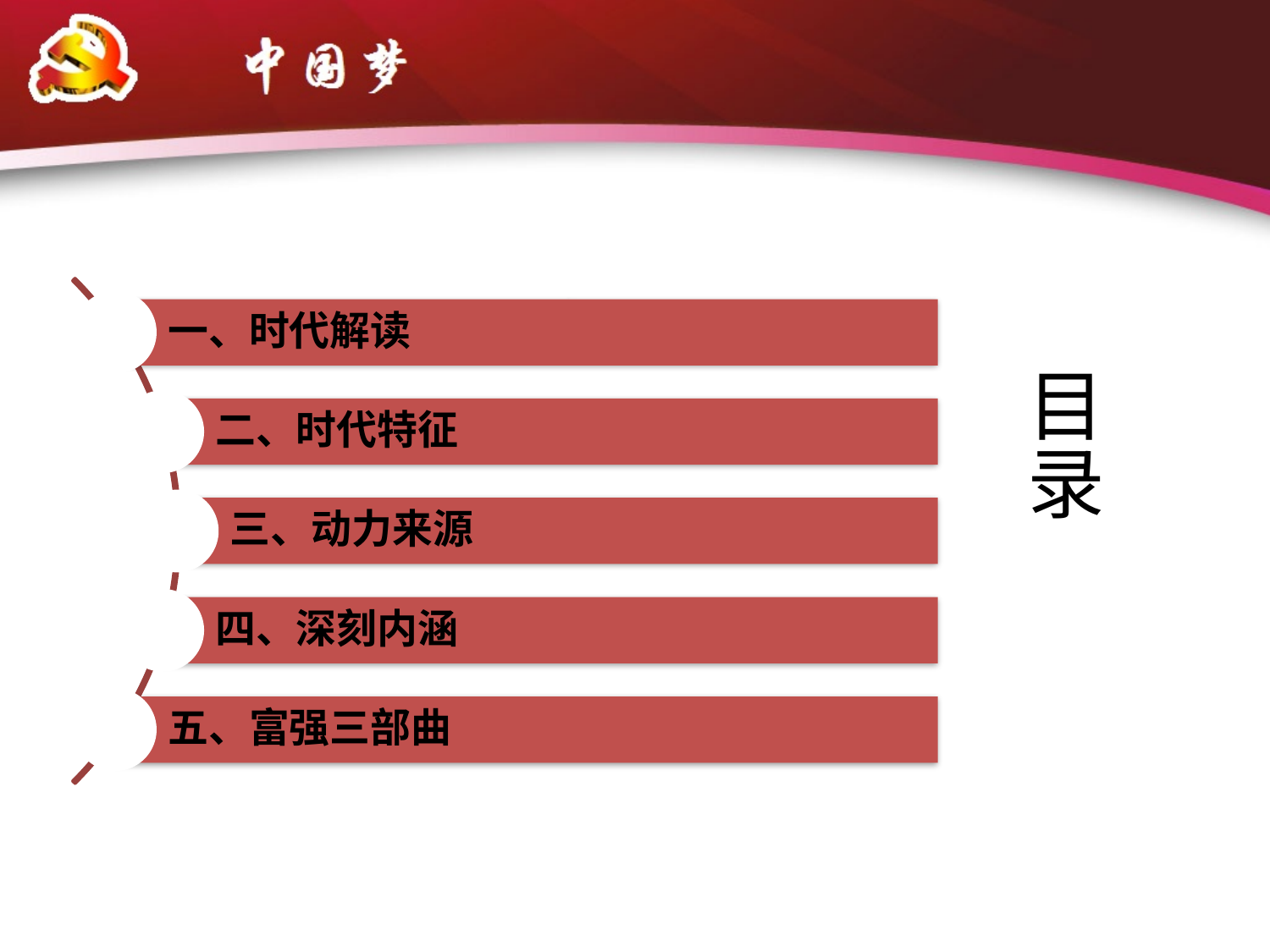

# 目录
一、时代解读
二、时代特征
三、动力来源
四、深刻内涵
五、富强三部曲